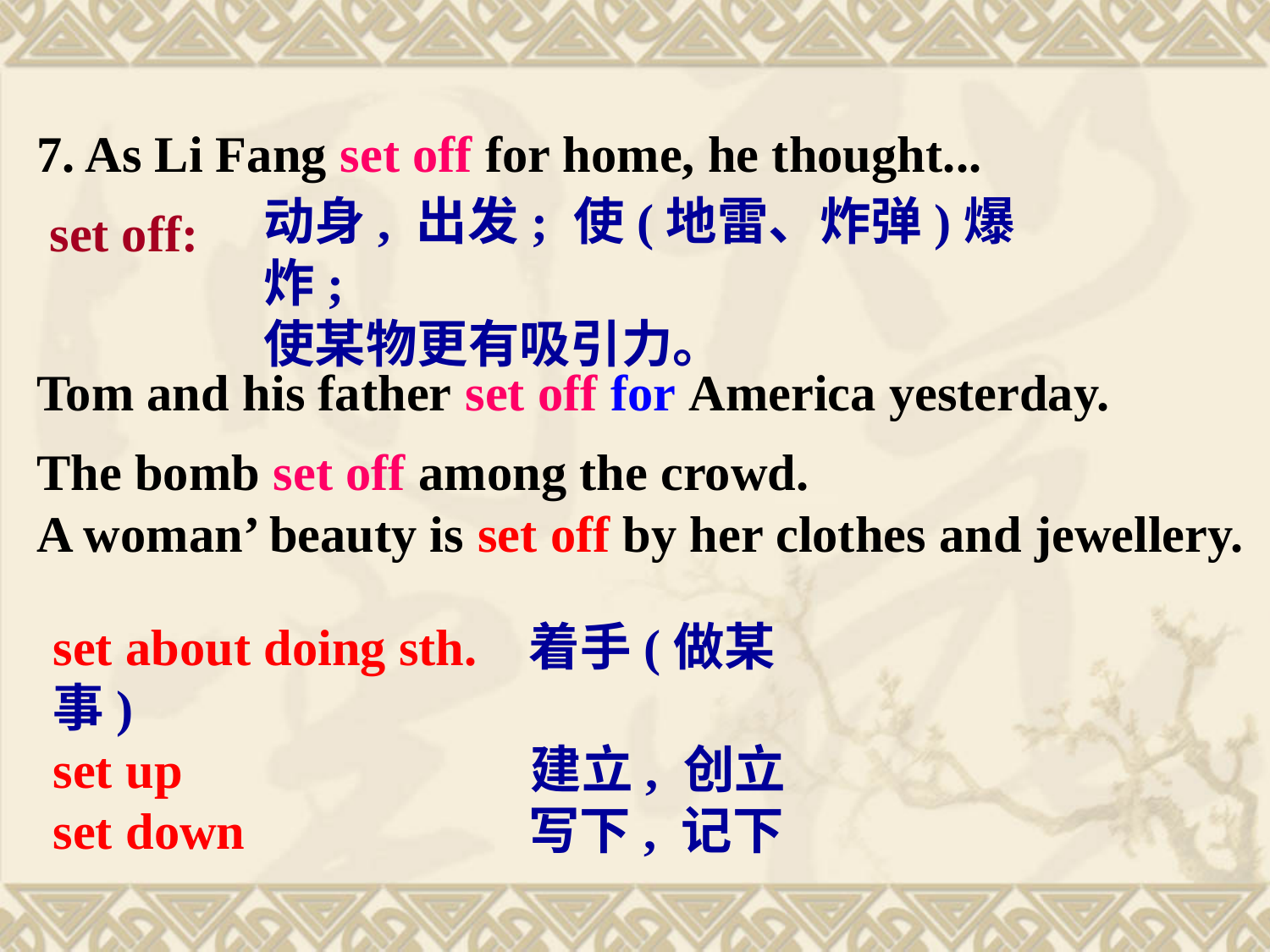

7. As Li Fang set off for home, he thought...
 set off:

Tom and his father set off for America yesterday.
The bomb set off among the crowd.
A woman’ beauty is set off by her clothes and jewellery.

动身, 出发; 使(地雷、炸弹)爆炸;
使某物更有吸引力。

set about doing sth.   着手(做某事)
set up                          建立, 创立
set down                     写下, 记下